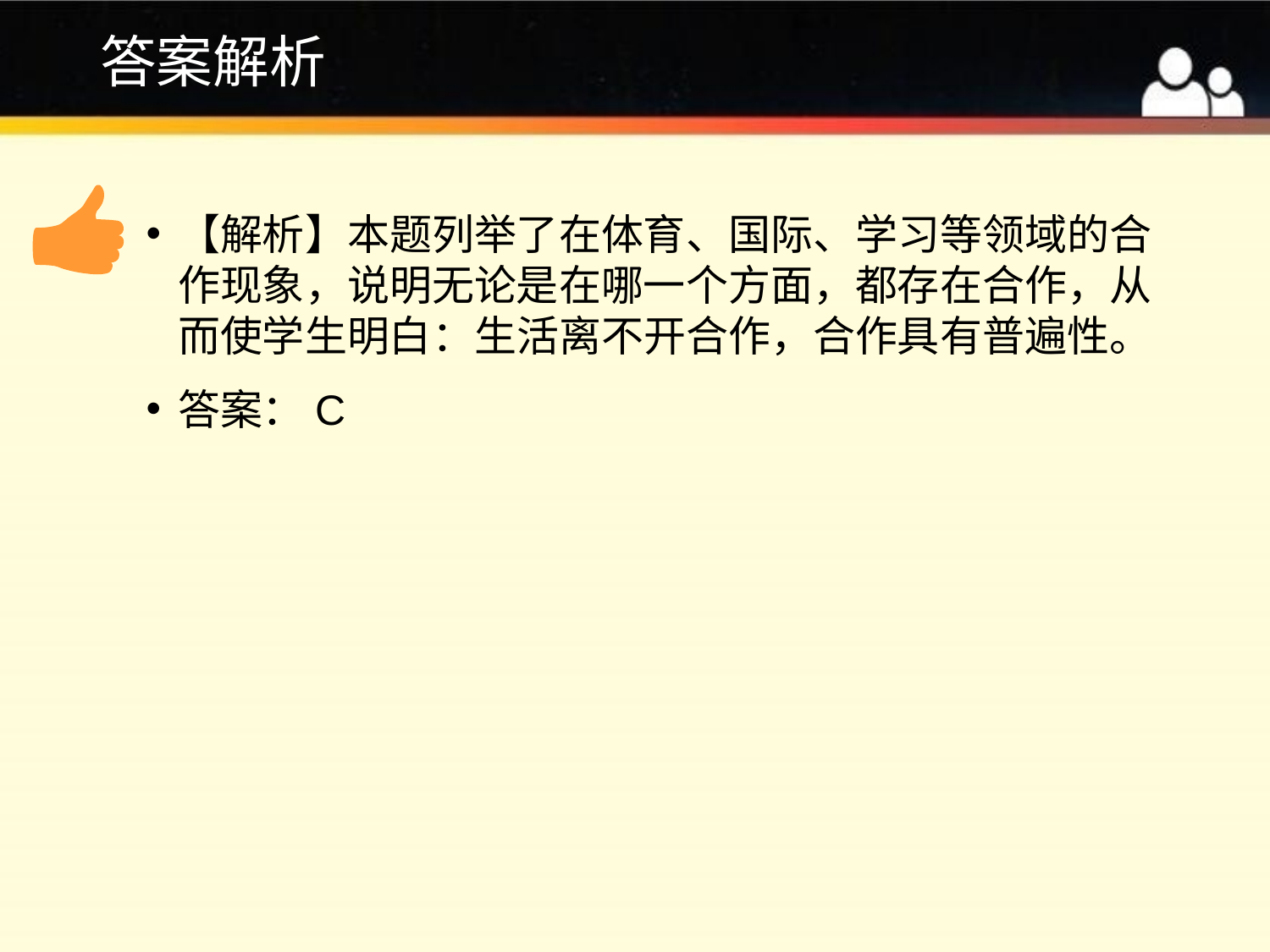

# 答案解析

【解析】本题列举了在体育、国际、学习等领域的合作现象，说明无论是在哪一个方面，都存在合作，从而使学生明白：生活离不开合作，合作具有普遍性。
答案：C